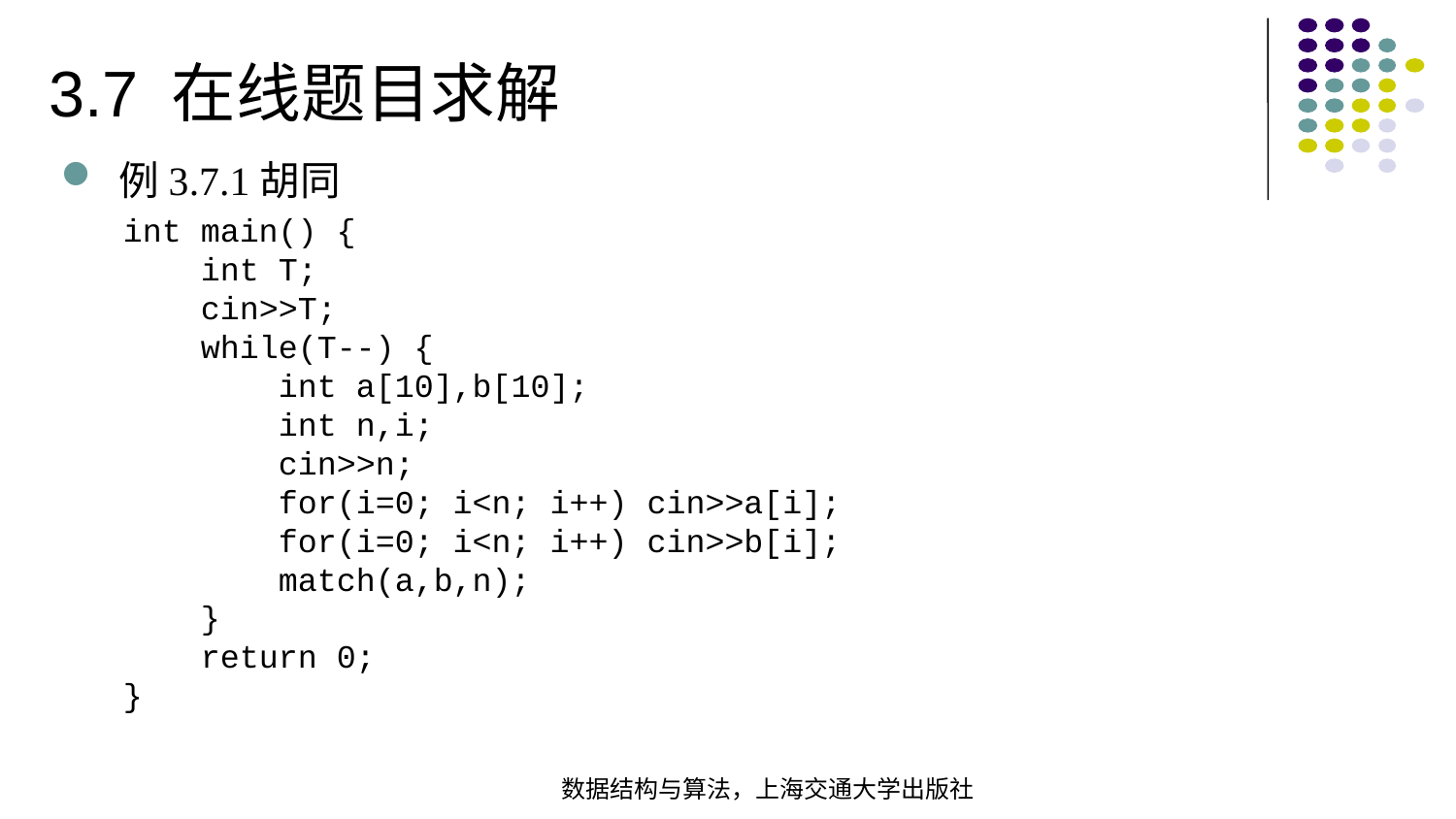

3.7 在线题目求解
例3.7.1胡同
int main() {    int T;    cin>>T;    while(T--) {        int a[10],b[10];        int n,i;        cin>>n;        for(i=0; i<n; i++) cin>>a[i];        for(i=0; i<n; i++) cin>>b[i];        match(a,b,n);    }    return 0;
}